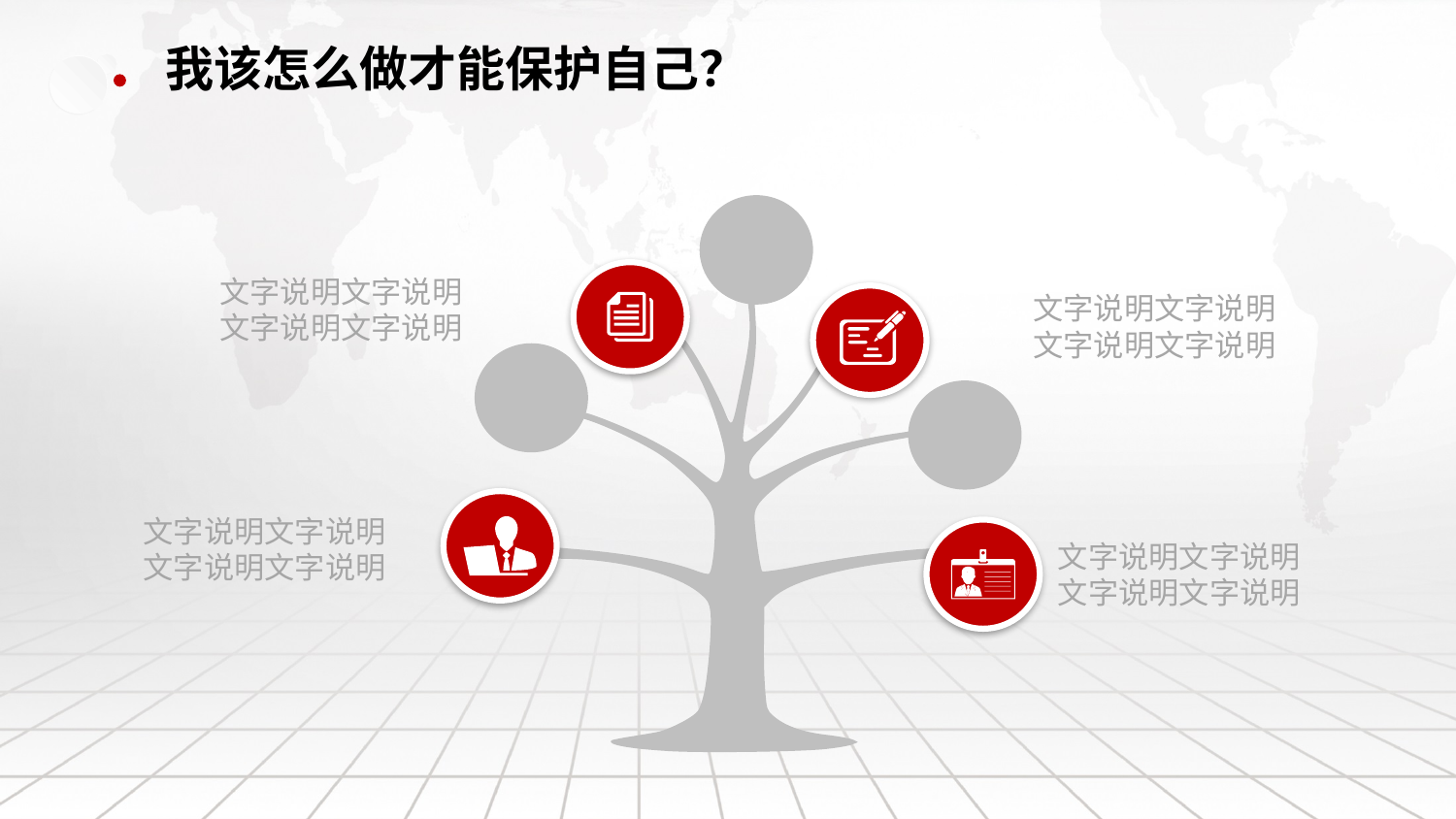

我该怎么做才能保护自己？

文字说明文字说明
文字说明文字说明
文字说明文字说明
文字说明文字说明
文字说明文字说明
文字说明文字说明
文字说明文字说明
文字说明文字说明